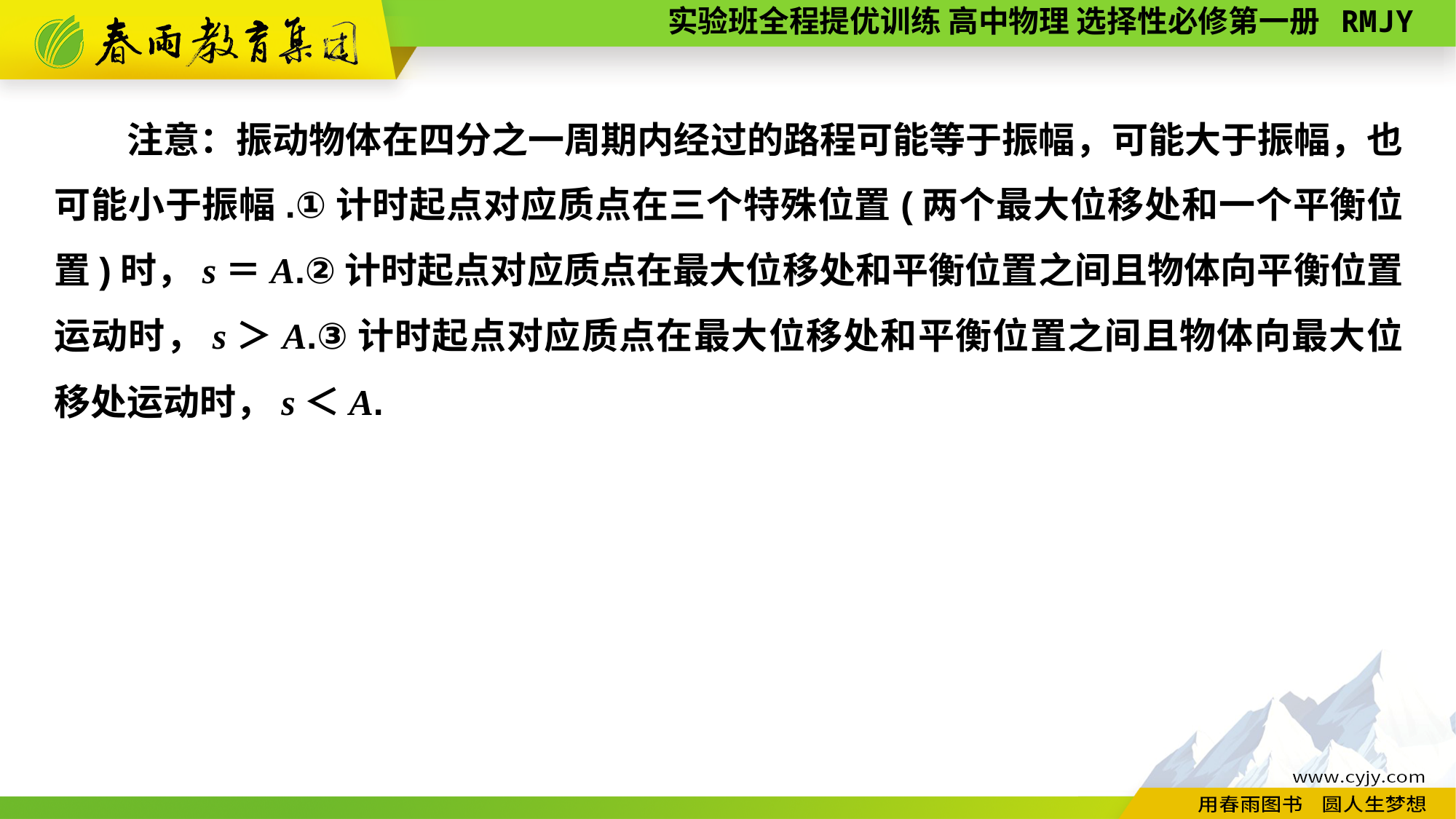

注意：振动物体在四分之一周期内经过的路程可能等于振幅，可能大于振幅，也可能小于振幅.①计时起点对应质点在三个特殊位置(两个最大位移处和一个平衡位置)时，s＝A.②计时起点对应质点在最大位移处和平衡位置之间且物体向平衡位置运动时，s＞A.③计时起点对应质点在最大位移处和平衡位置之间且物体向最大位移处运动时，s＜A.